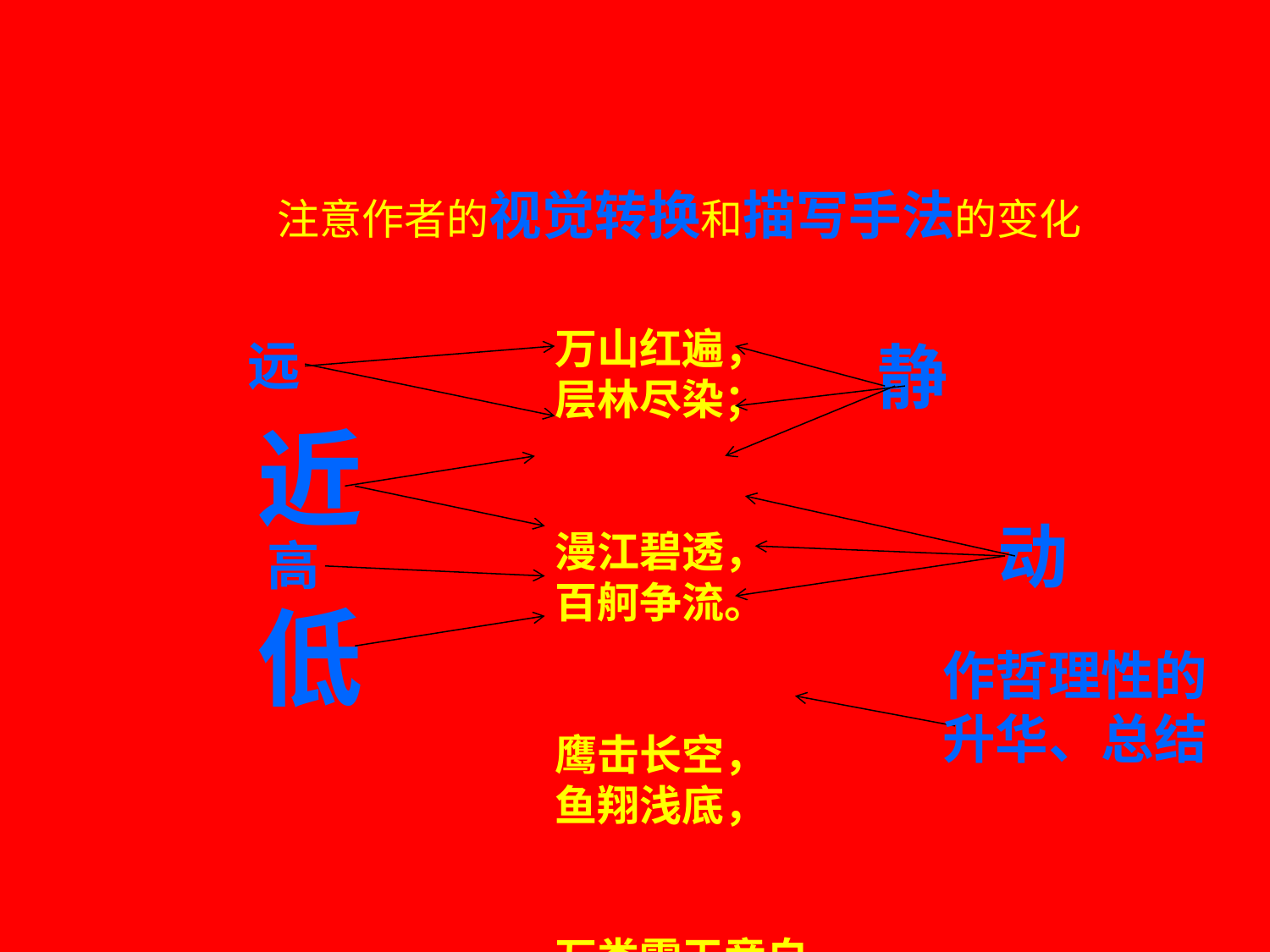

注意作者的视觉转换和描写手法的变化
      万山红遍，
      层林尽染；
      漫江碧透，
      百舸争流。
      鹰击长空，
      鱼翔浅底，
      万类霜天竞自由。

远
静
近
动
高
低
作哲理性的升华、总结